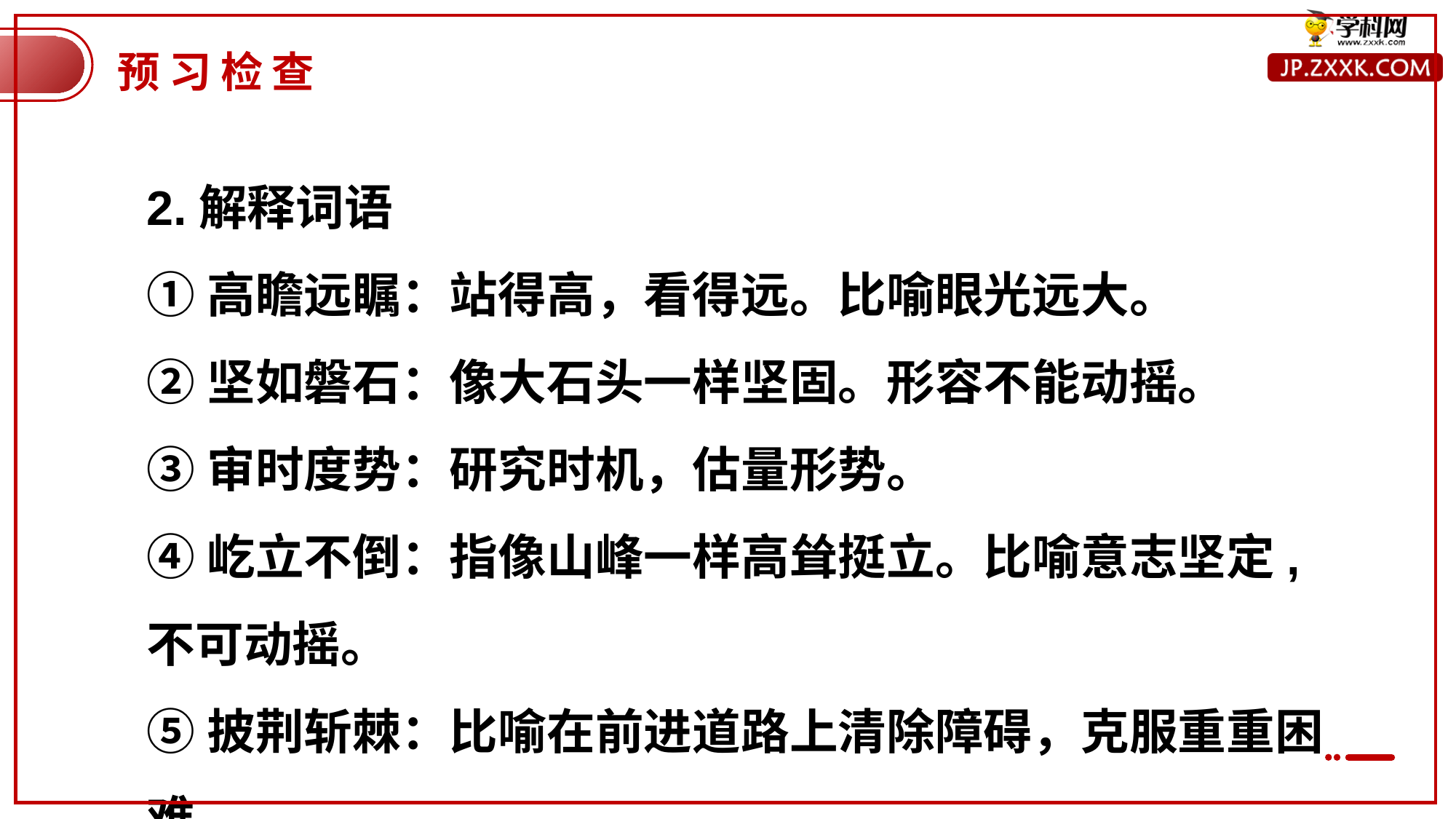

预习检查
2.解释词语
①高瞻远瞩：站得高，看得远。比喻眼光远大。
②坚如磐石：像大石头一样坚固。形容不能动摇。
③审时度势：研究时机，估量形势。
④屹立不倒：指像山峰一样高耸挺立。比喻意志坚定,不可动摇。
⑤披荆斩棘：比喻在前进道路上清除障碍，克服重重困难。
⑥谆谆告诫：恳切耐心地劝告。
⑦沉疴积弊：拖延长久的重病;难治的病。
⑧休戚相关：形容关系密切，利害一致。